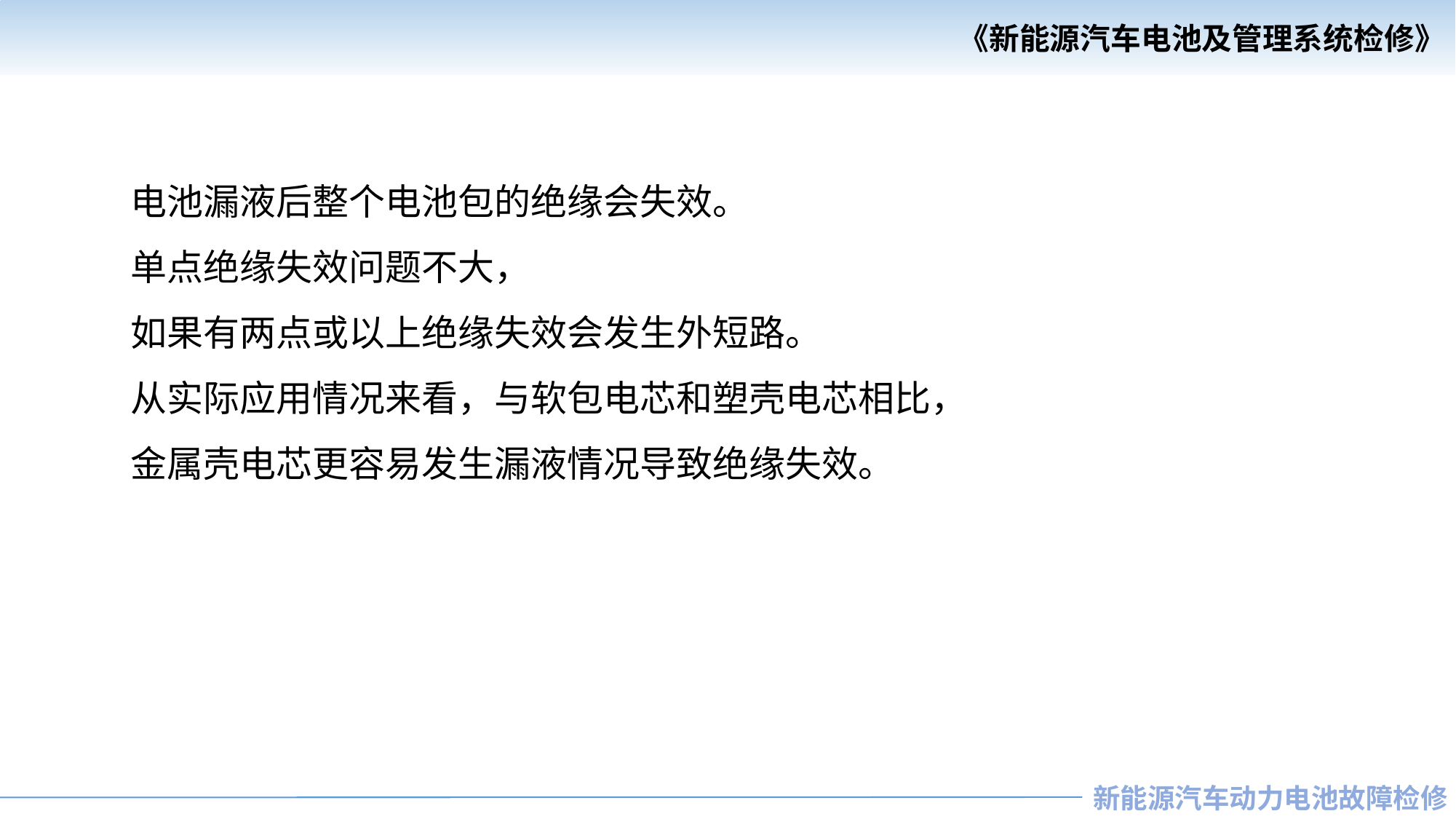

电池漏液后整个电池包的绝缘会失效。
单点绝缘失效问题不大，
如果有两点或以上绝缘失效会发生外短路。
从实际应用情况来看，与软包电芯和塑壳电芯相比，
金属壳电芯更容易发生漏液情况导致绝缘失效。